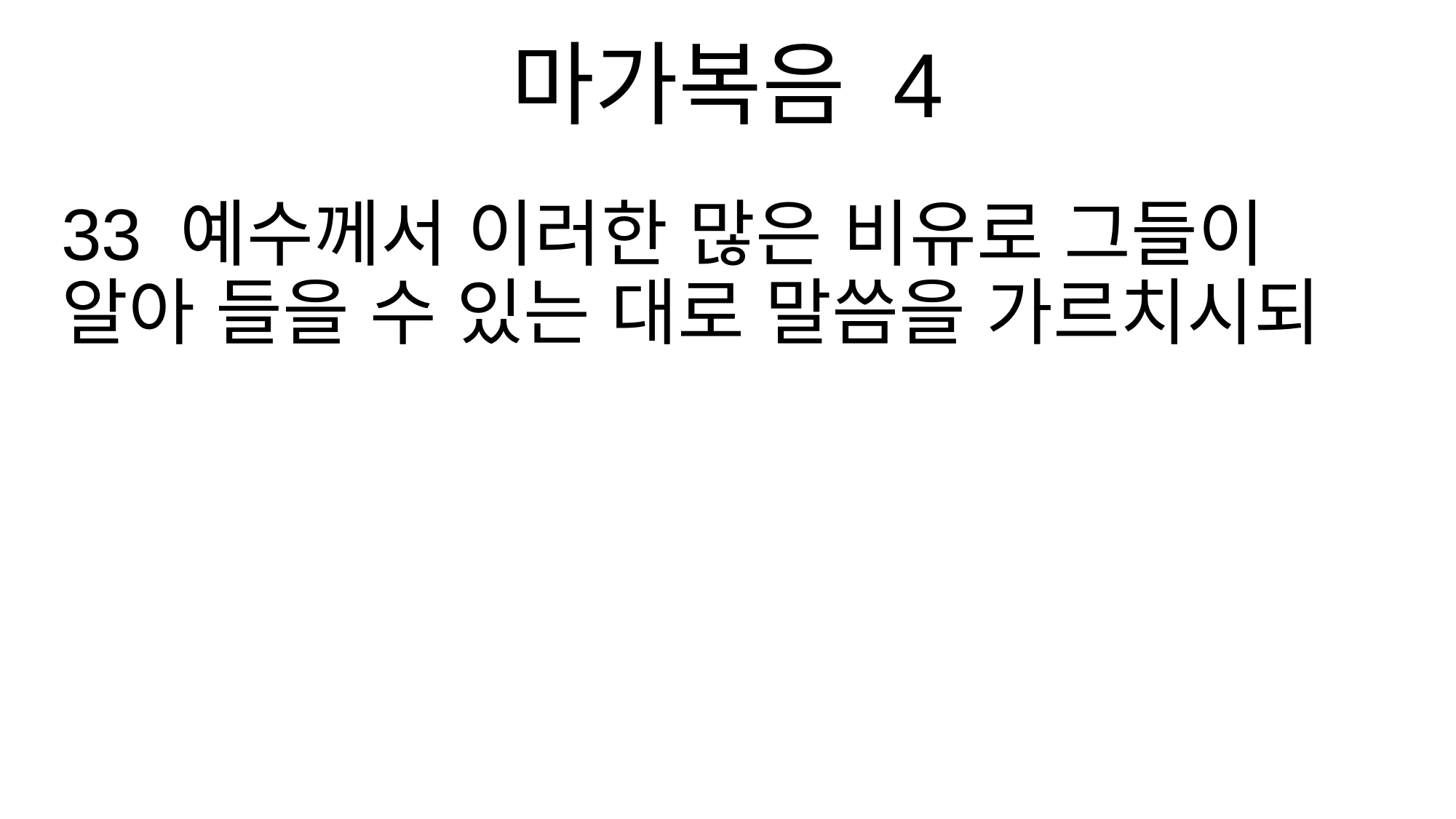

마가복음 4
33 예수께서 이러한 많은 비유로 그들이 알아 들을 수 있는 대로 말씀을 가르치시되